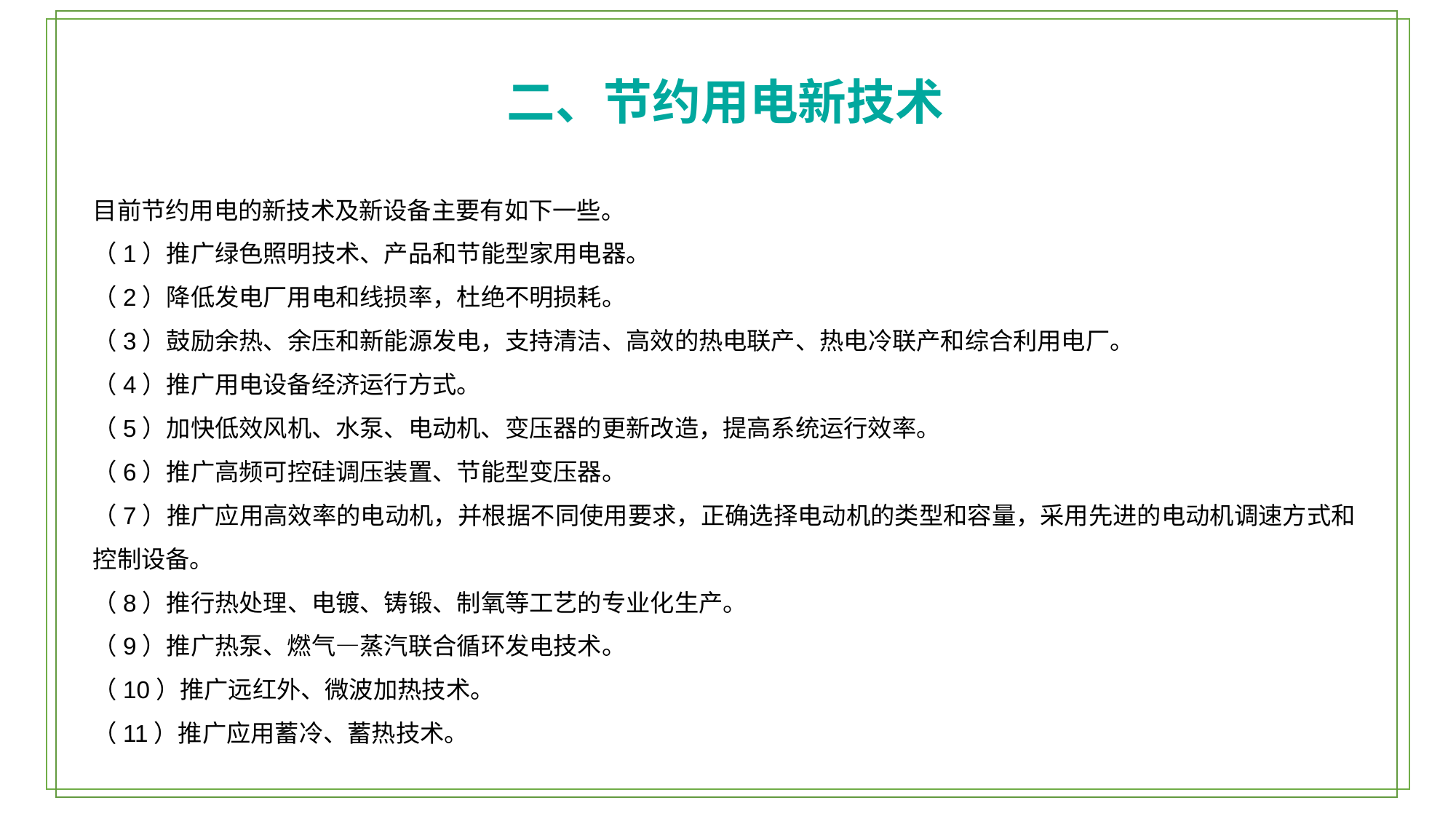

二、节约用电新技术
目前节约用电的新技术及新设备主要有如下一些。
（1）推广绿色照明技术、产品和节能型家用电器。
（2）降低发电厂用电和线损率，杜绝不明损耗。
（3）鼓励余热、余压和新能源发电，支持清洁、高效的热电联产、热电冷联产和综合利用电厂。
（4）推广用电设备经济运行方式。
（5）加快低效风机、水泵、电动机、变压器的更新改造，提高系统运行效率。
（6）推广高频可控硅调压装置、节能型变压器。
（7）推广应用高效率的电动机，并根据不同使用要求，正确选择电动机的类型和容量，采用先进的电动机调速方式和控制设备。
（8）推行热处理、电镀、铸锻、制氧等工艺的专业化生产。
（9）推广热泵、燃气—蒸汽联合循环发电技术。
（10）推广远红外、微波加热技术。
（11）推广应用蓄冷、蓄热技术。